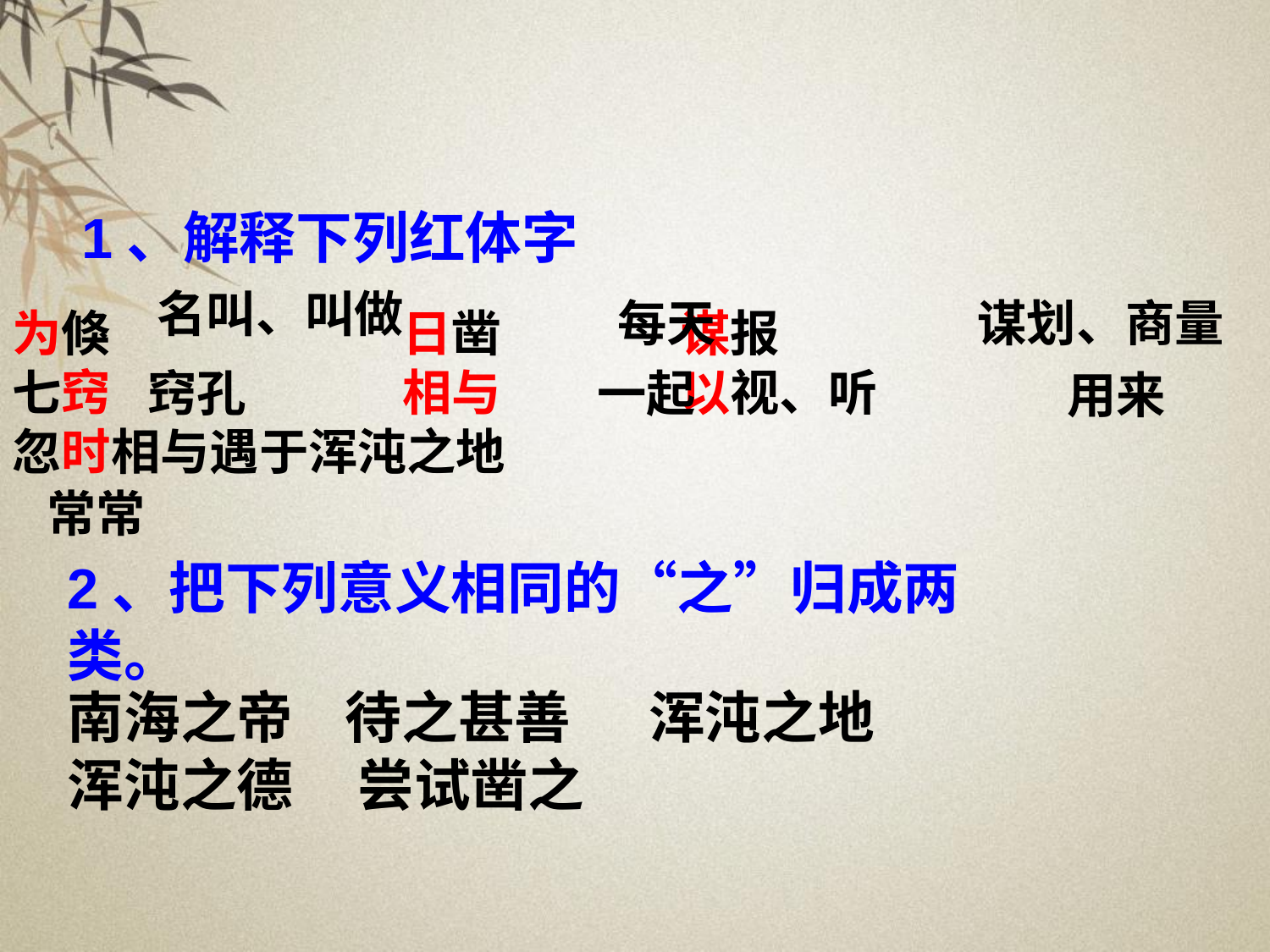

1、解释下列红体字
名叫、叫做
每天
谋划、商量
为倏                          日凿                谋报
七窍                          相与                以视、听
忽时相与遇于浑沌之地
窍孔
一起
用来
常常
2、把下列意义相同的“之”归成两类。
南海之帝    待之甚善      浑沌之地        浑沌之德     尝试凿之